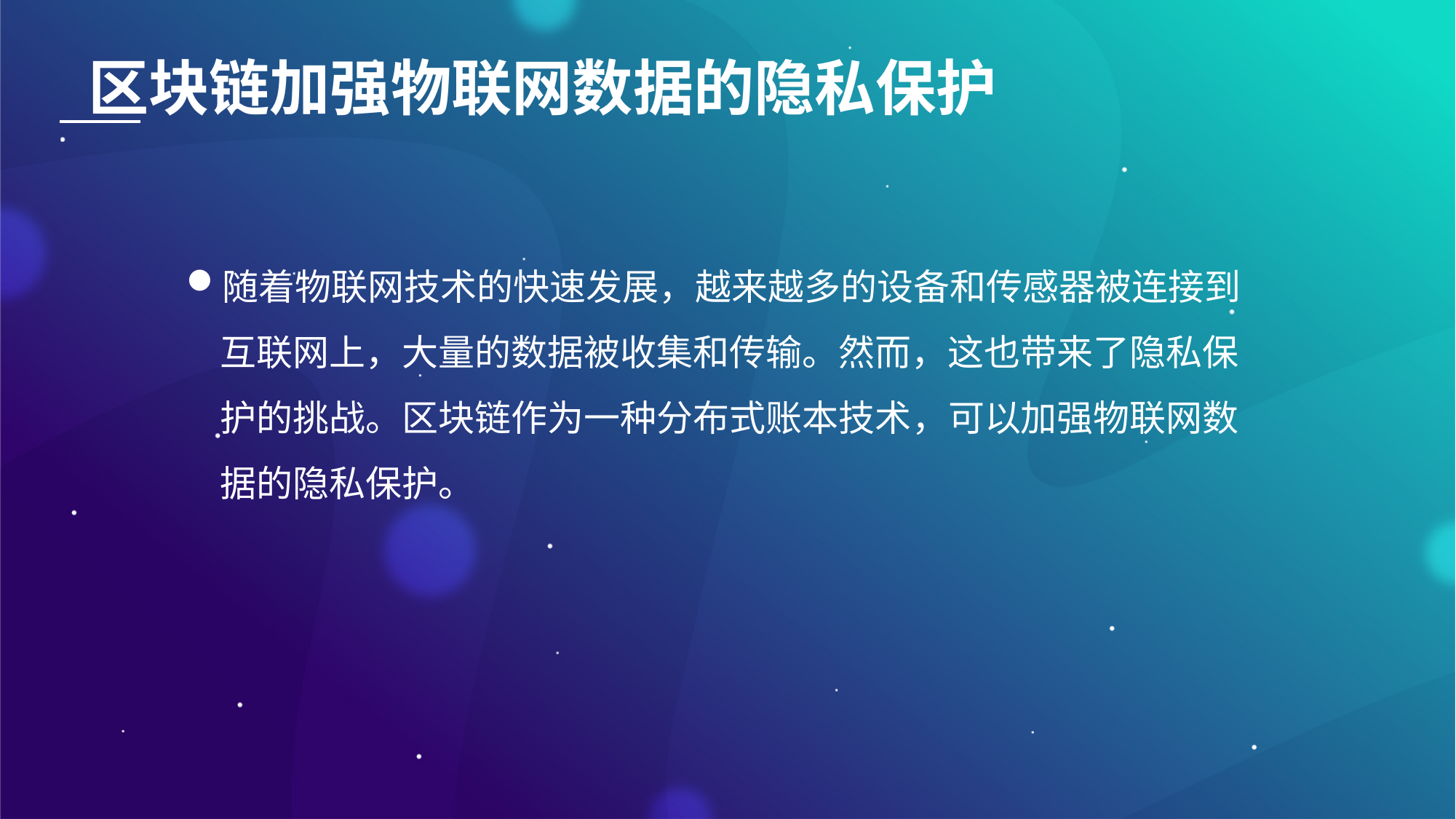

区块链加强物联网数据的隐私保护
随着物联网技术的快速发展，越来越多的设备和传感器被连接到互联网上，大量的数据被收集和传输。然而，这也带来了隐私保护的挑战。区块链作为一种分布式账本技术，可以加强物联网数据的隐私保护。